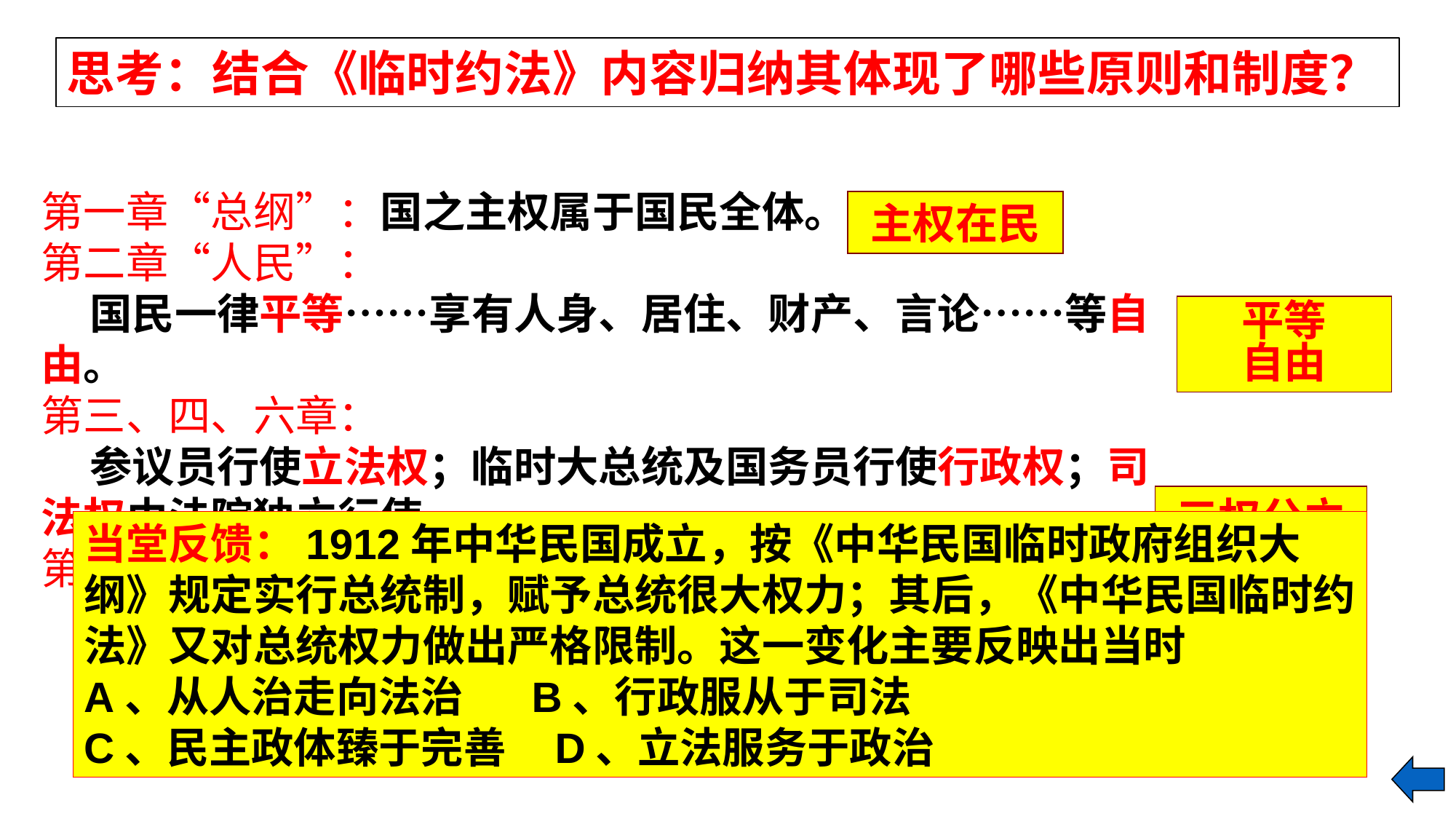

思考：结合《临时约法》内容归纳其体现了哪些原则和制度？
第一章“总纲”：国之主权属于国民全体。
第二章“人民”：
    国民一律平等……享有人身、居住、财产、言论……等自由。
第三、四、六章：
    参议员行使立法权；临时大总统及国务员行使行政权；司法权由法院独立行使。
第五章“国务员”：
    实行责任内阁制，内阁总理由议会的多数党产生······

主权在民
平等
自由
三权分立
当堂反馈：1912年中华民国成立，按《中华民国临时政府组织大纲》规定实行总统制，赋予总统很大权力；其后，《中华民国临时约法》又对总统权力做出严格限制。这一变化主要反映出当时
A、从人治走向法治      B、行政服从于司法
C、民主政体臻于完善    D、立法服务于政治
责任内阁制